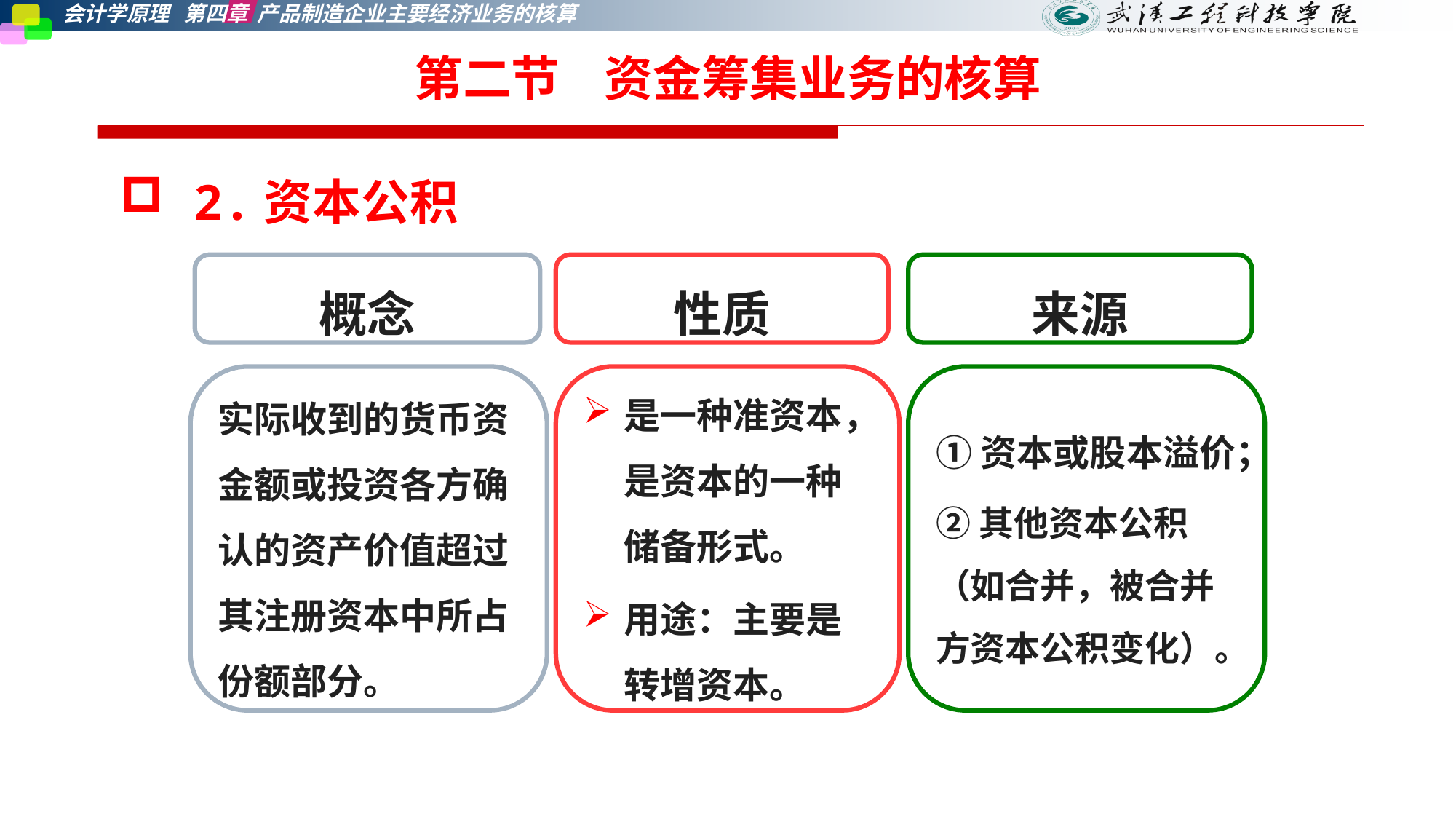

第二节    资金筹集业务的核算
 2.资本公积
概念
性质
来源
实际收到的货币资金额或投资各方确认的资产价值超过其注册资本中所占份额部分。
是一种准资本，是资本的一种储备形式。
用途：主要是转增资本。
①资本或股本溢价；
②其他资本公积（如合并，被合并方资本公积变化）。